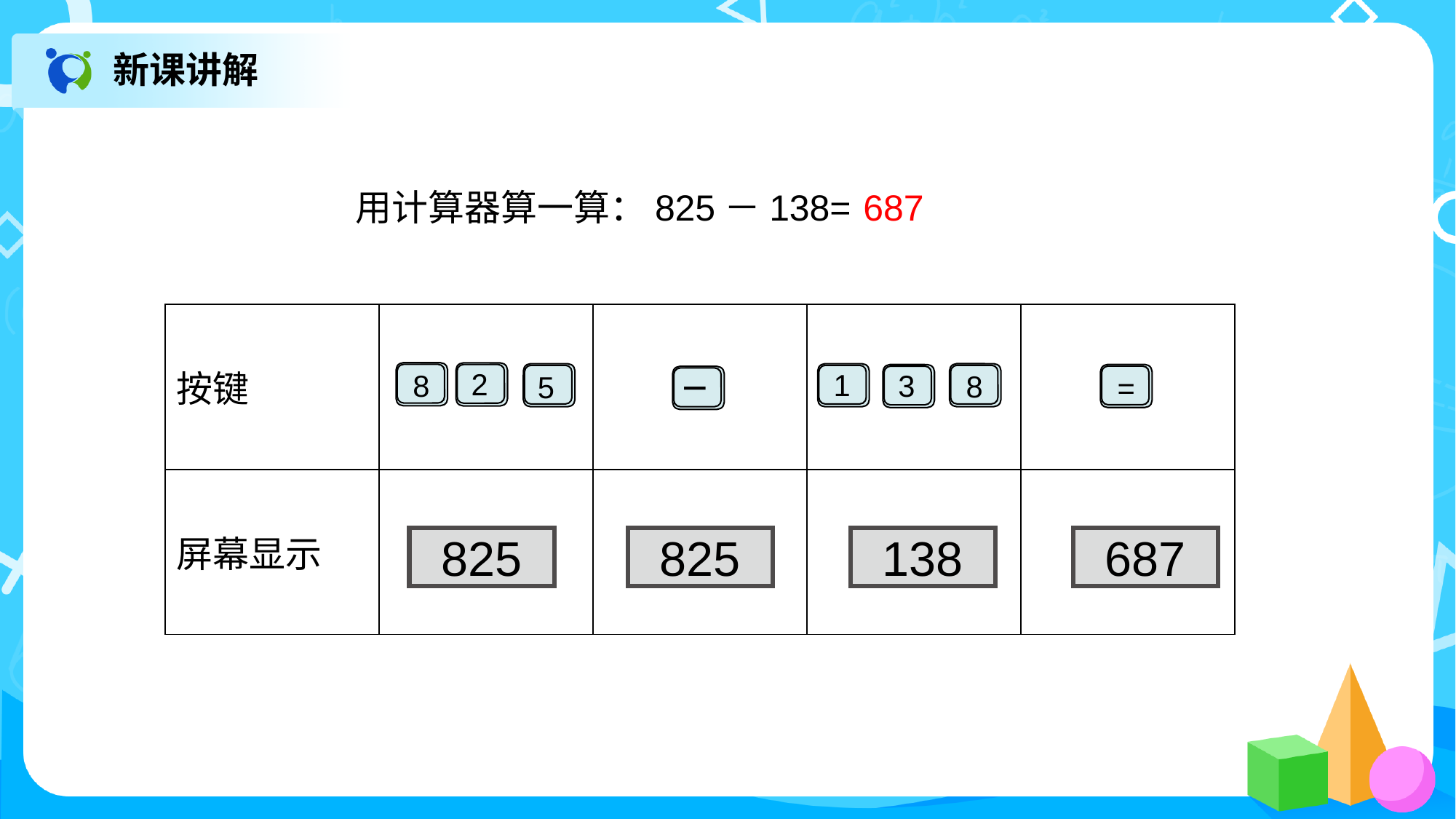

新课讲解
用计算器算一算：825－138=
687
| 按键 |  |  |  |  |
| --- | --- | --- | --- | --- |
| 屏幕显示 |  |  |  |  |
2

1

8

3

8

5

=

－

138
687
825
825